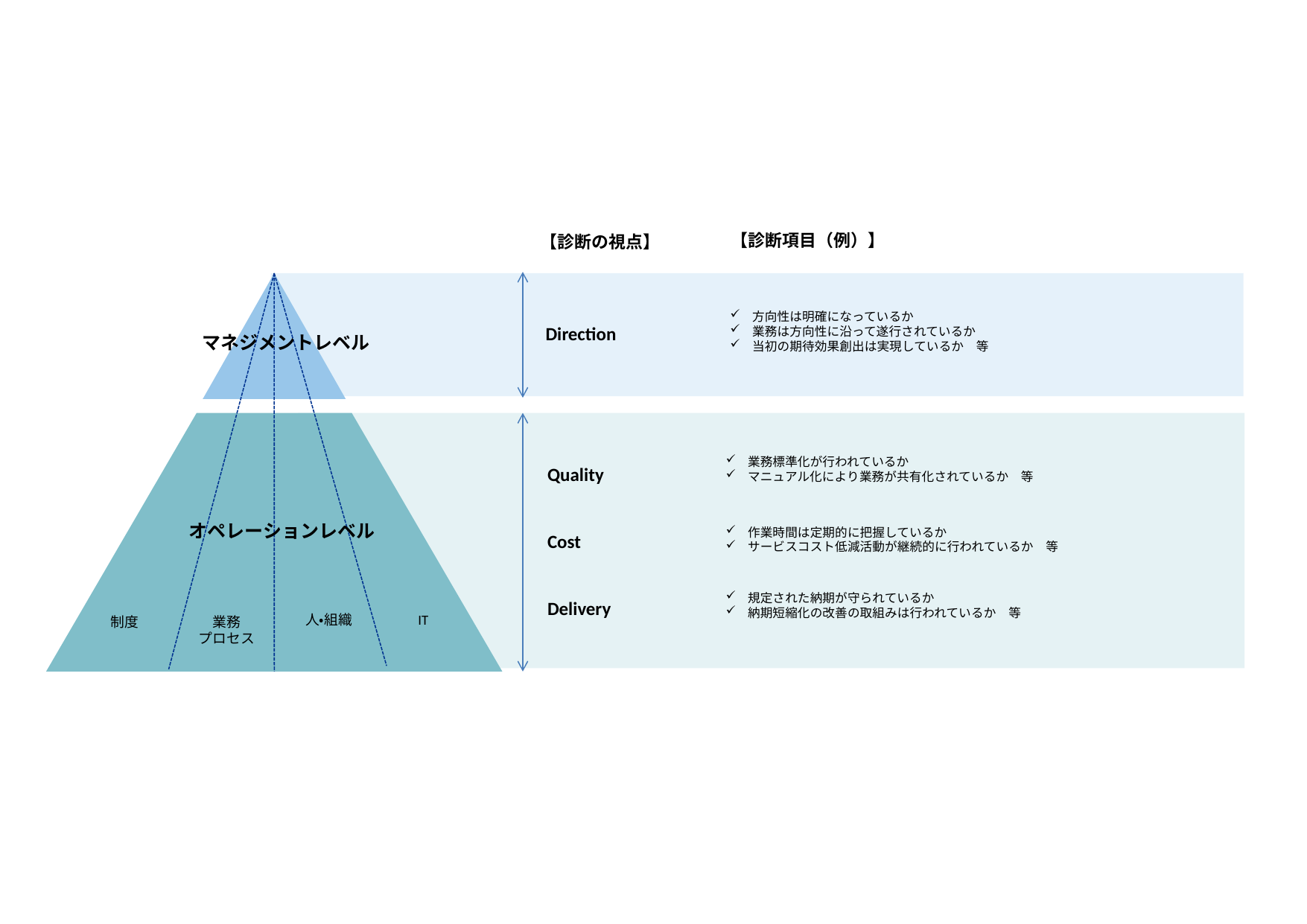

【診断項目（例）】
【診断の視点】

方向性は明確になっているか
業務は方向性に沿って遂行されているか
当初の期待効果創出は実現しているか　等
Direction
マネジメントレベル

業務標準化が行われているか
マニュアル化により業務が共有化されているか　等
Quality

Cost

Delivery
オペレーションレベル
作業時間は定期的に把握しているか
サービスコスト低減活動が継続的に行われているか　等
規定された納期が守られているか
納期短縮化の改善の取組みは行われているか　等
IT
人・組織
制度
業務
プロセス